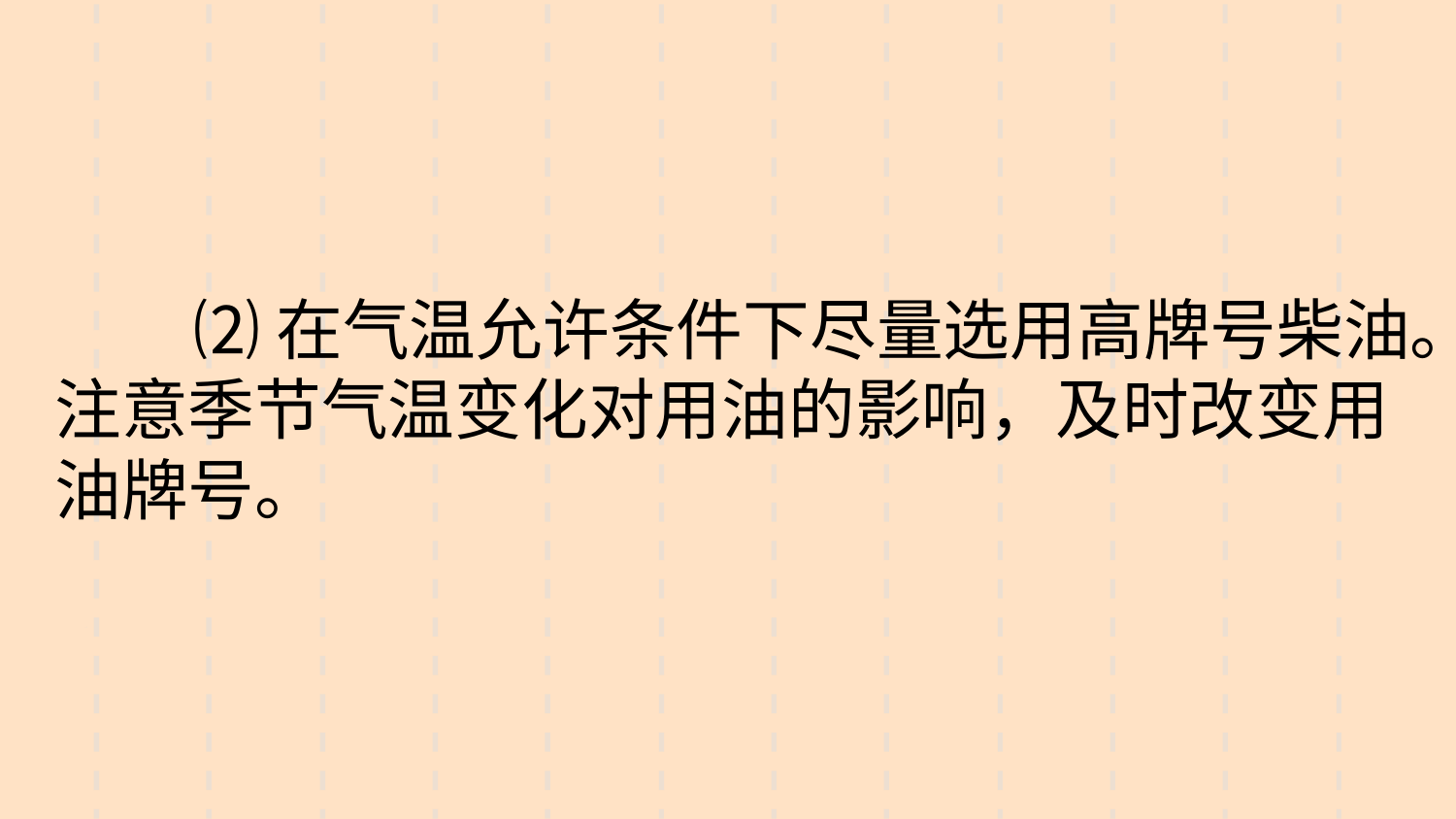

⑵在气温允许条件下尽量选用高牌号柴油。注意季节气温变化对用油的影响，及时改变用油牌号。